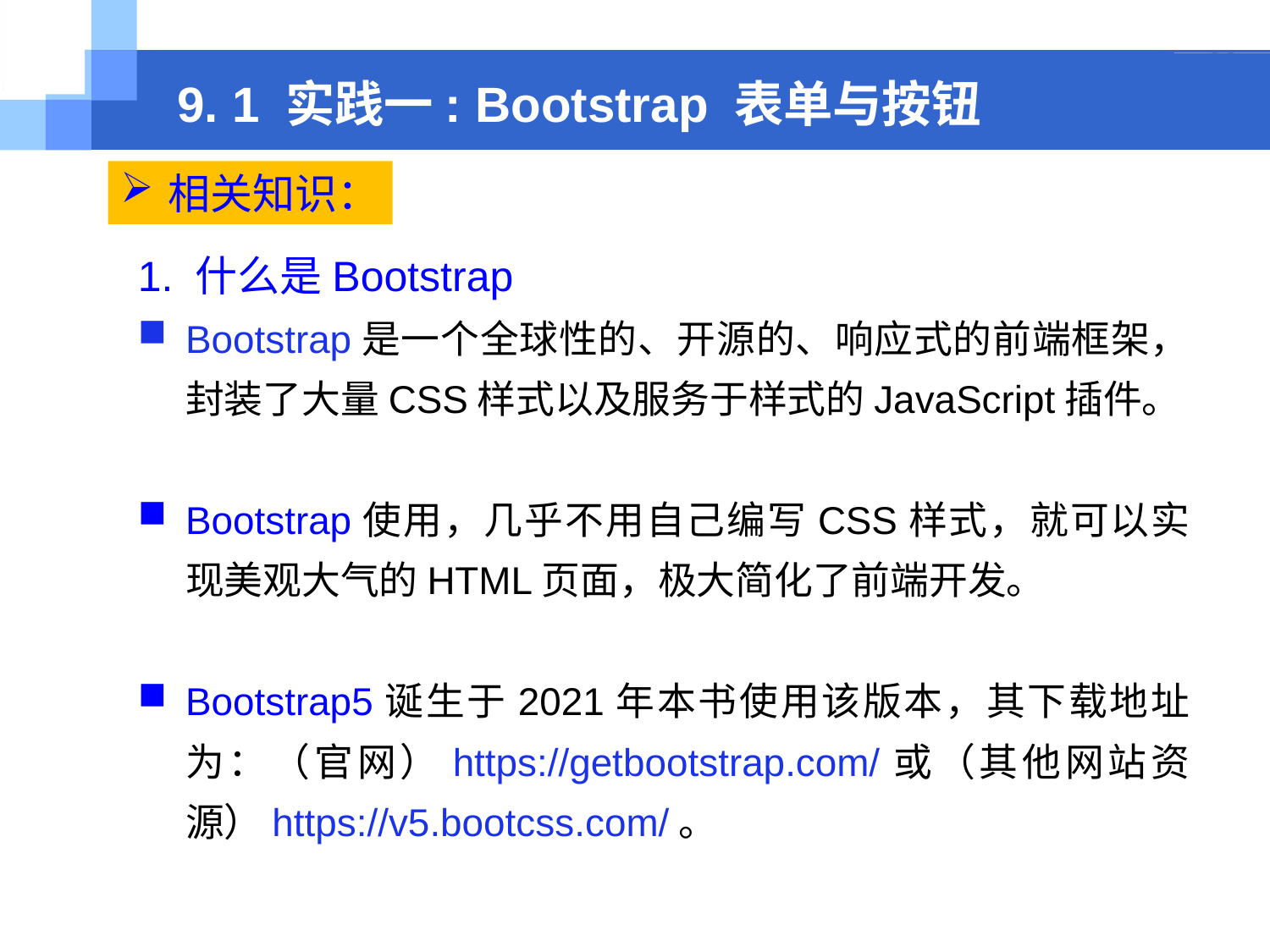

9. 1 实践一: Bootstrap 表单与按钮
相关知识：
1. 什么是Bootstrap
Bootstrap是一个全球性的、开源的、响应式的前端框架，封装了大量CSS样式以及服务于样式的JavaScript插件。

Bootstrap使用，几乎不用自己编写CSS样式，就可以实现美观大气的HTML页面，极大简化了前端开发。

Bootstrap5诞生于2021年本书使用该版本，其下载地址为：（官网）https://getbootstrap.com/或（其他网站资源）https://v5.bootcss.com/。